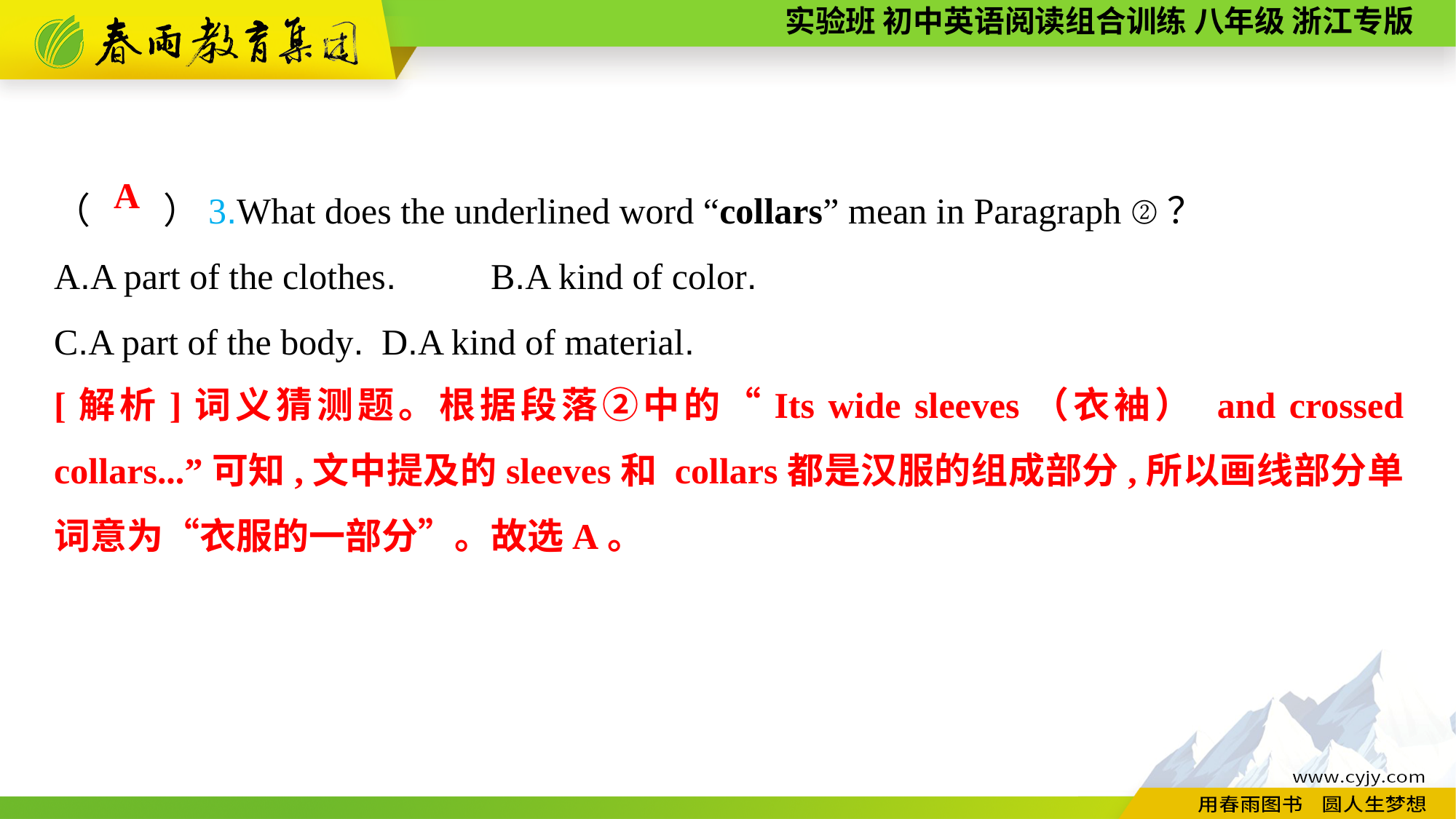

（　　）3.What does the underlined word “collars” mean in Paragraph ②？
A.A part of the clothes.	B.A kind of color.
C.A part of the body.	D.A kind of material.
A
[解析]词义猜测题。根据段落②中的“Its wide sleeves（衣袖） and crossed collars...”可知,文中提及的sleeves和 collars都是汉服的组成部分,所以画线部分单词意为“衣服的一部分”。故选A。